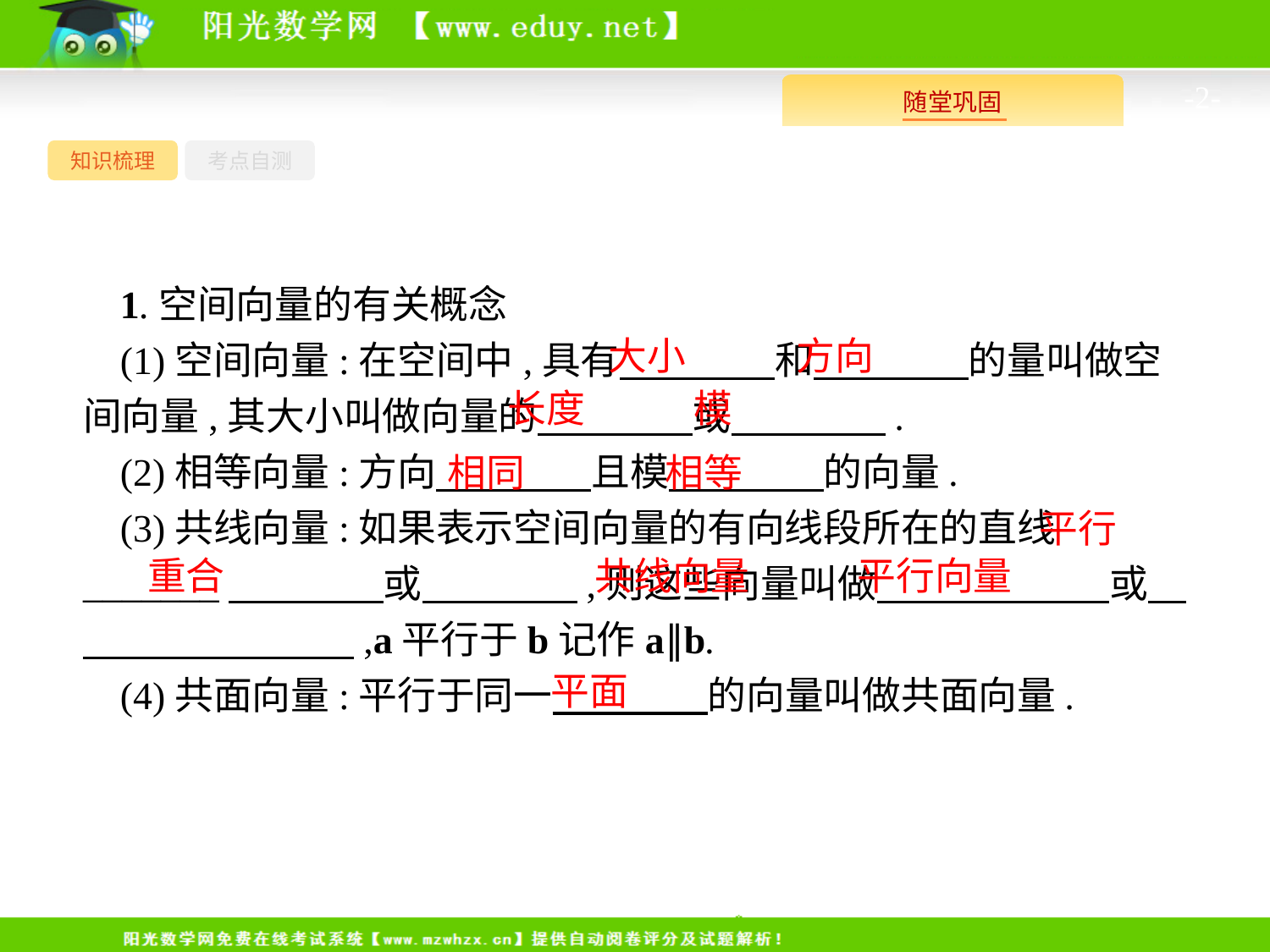

-2-
知识梳理
考点自测
1.空间向量的有关概念
(1)空间向量:在空间中,具有　　　　和　　　　的量叫做空间向量,其大小叫做向量的　　　　或　　　　.
(2)相等向量:方向　　　　且模　　　　的向量.
(3)共线向量:如果表示空间向量的有向线段所在的直线_______　　　　或　　　　,则这些向量叫做　　　　　　或　　　　　　　　,a平行于b记作a∥b.
(4)共面向量:平行于同一　　　　的向量叫做共面向量.
大小
方向
长度
模
相同
相等
平行
重合
共线向量
平行向量
平面